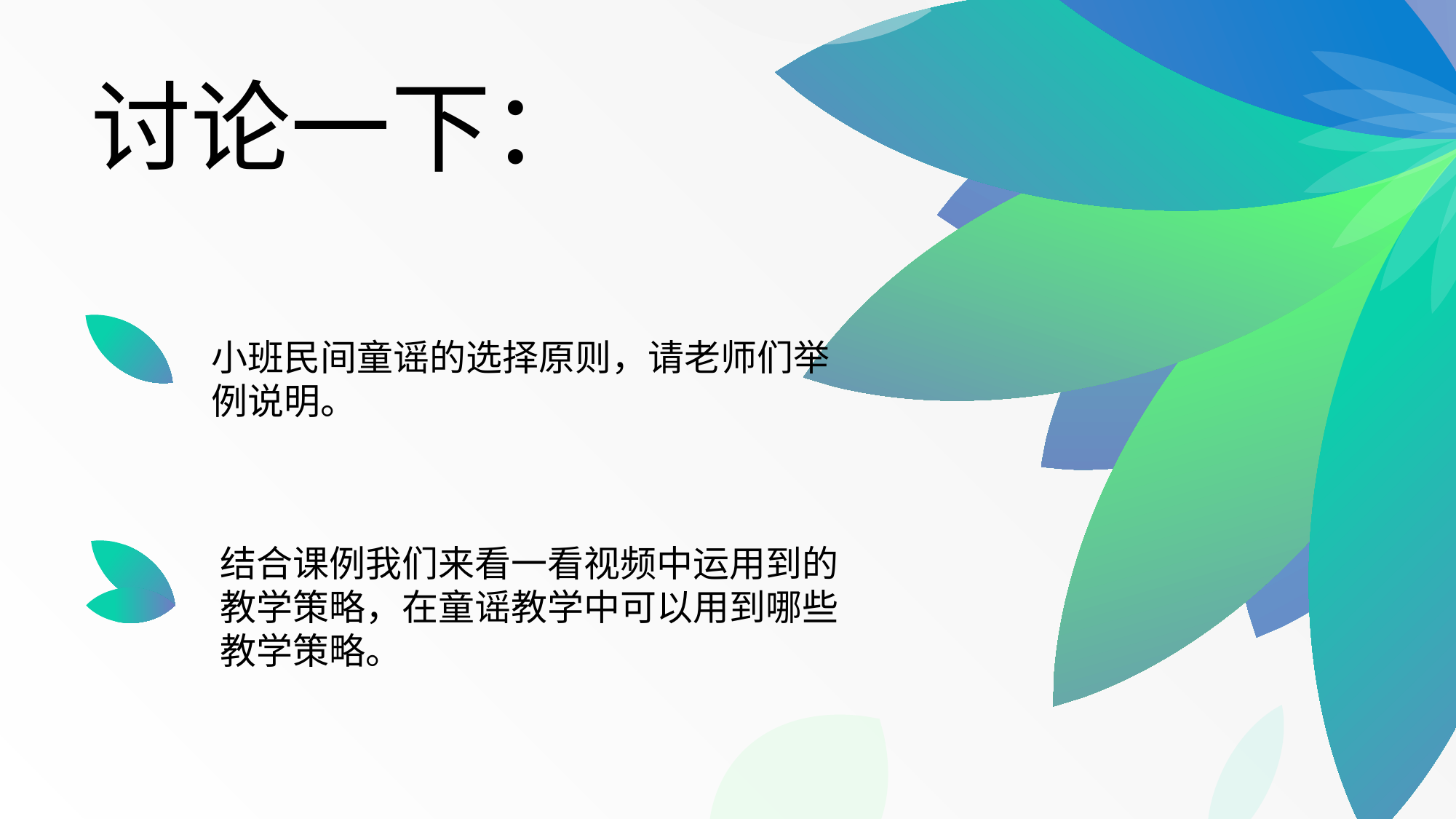

讨论一下：

小班民间童谣的选择原则，请老师们举例说明。
结合课例我们来看一看视频中运用到的教学策略，在童谣教学中可以用到哪些教学策略。